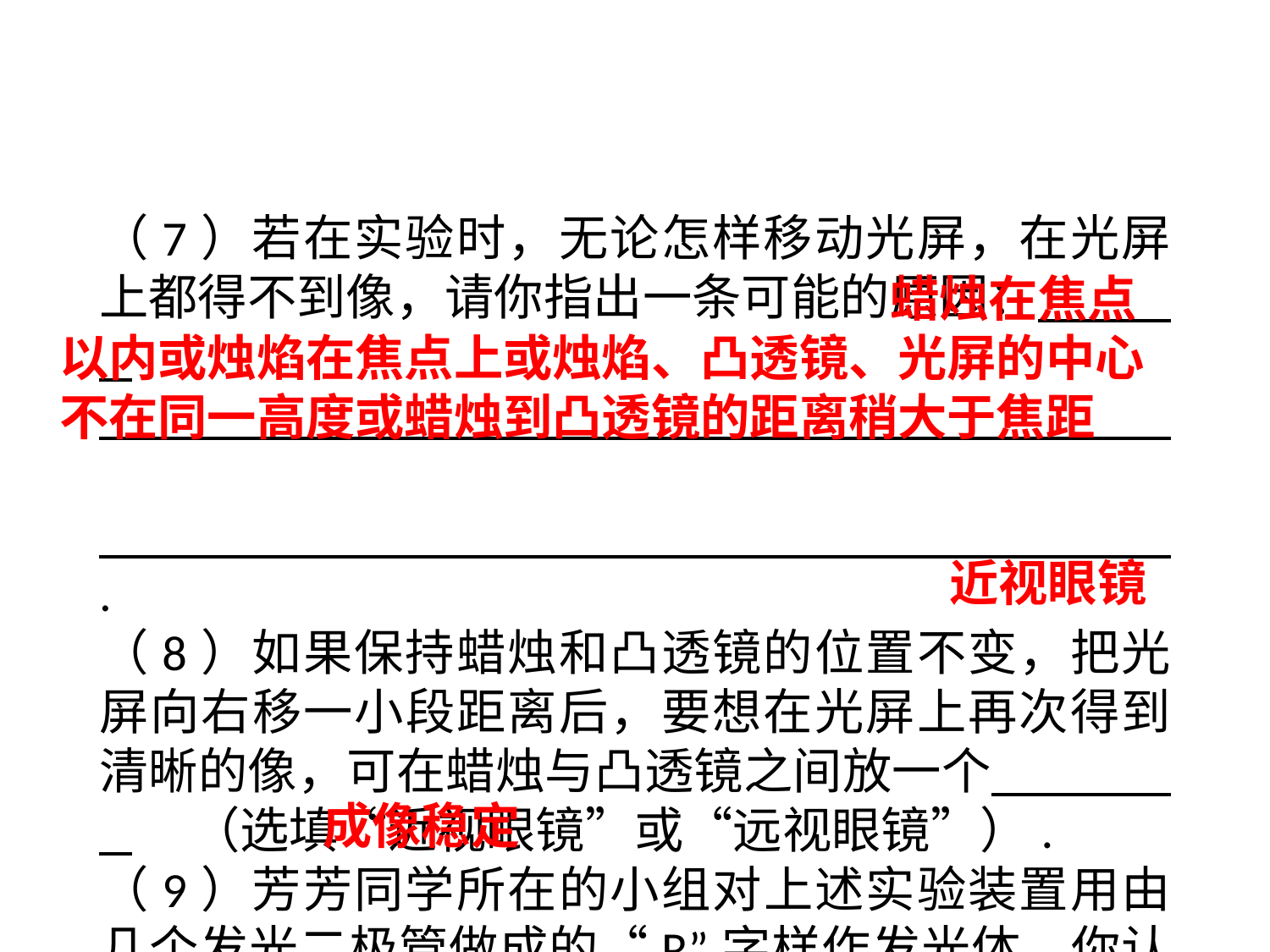

（7）若在实验时，无论怎样移动光屏，在光屏上都得不到像，请你指出一条可能的原因：                .
                                                                                               .
                                                                                               .
（8）如果保持蜡烛和凸透镜的位置不变，把光屏向右移一小段距离后，要想在光屏上再次得到清晰的像，可在蜡烛与凸透镜之间放一个                    .  （选填“近视眼镜”或“远视眼镜”）.
（9）芳芳同学所在的小组对上述实验装置用由几个发光二极管做成的“R”字样作发光体，你认为其好处是                                           （写出一点即可）.
                                                                         蜡烛在焦点以内或烛焰在焦点上或烛焰、凸透镜、光屏的中心不在同一高度或蜡烛到凸透镜的距离稍大于焦距
近视眼镜
成像稳定